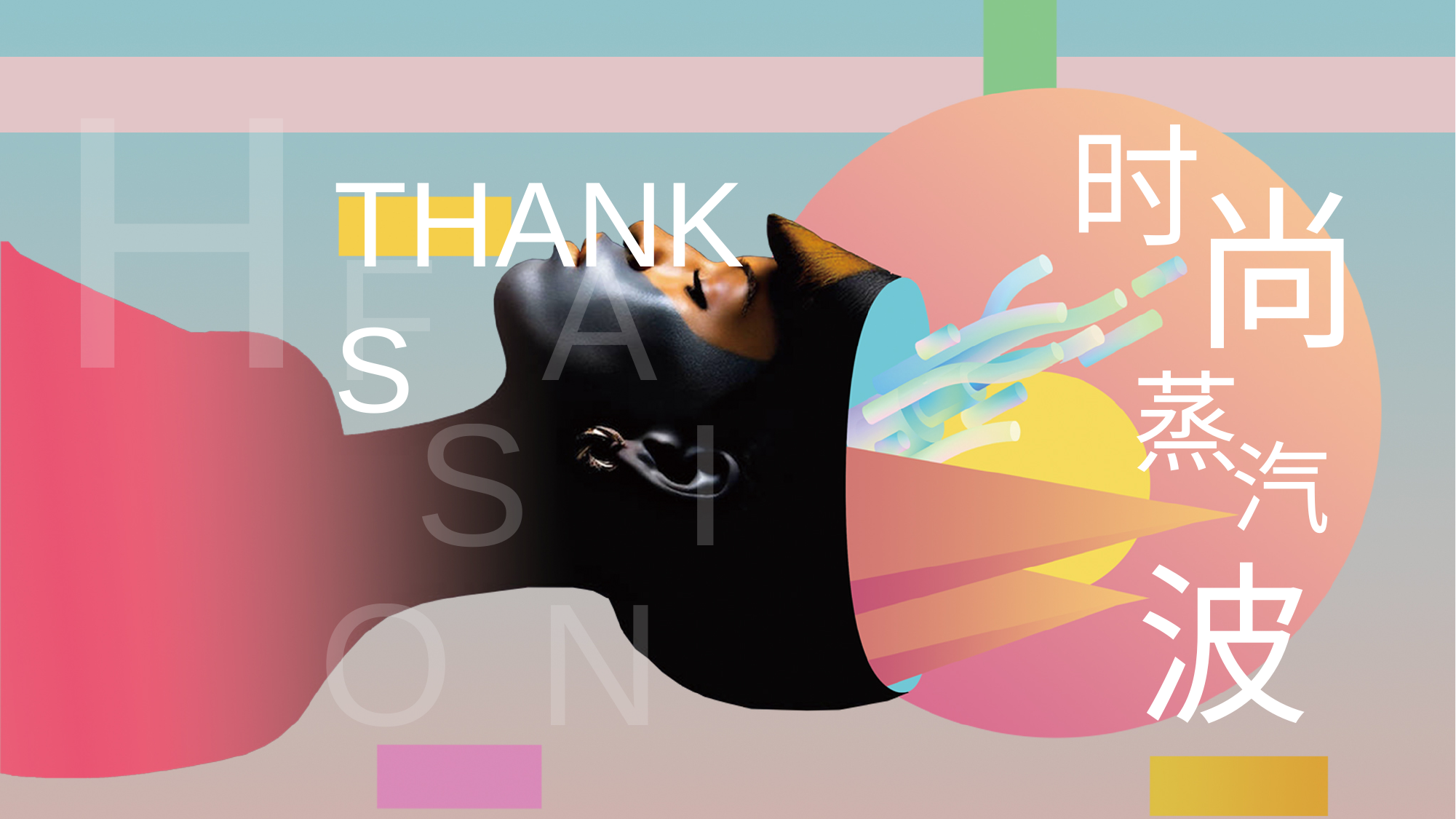

H
时
THANKS
尚
F
A
蒸
S
I
汽
波
O
N